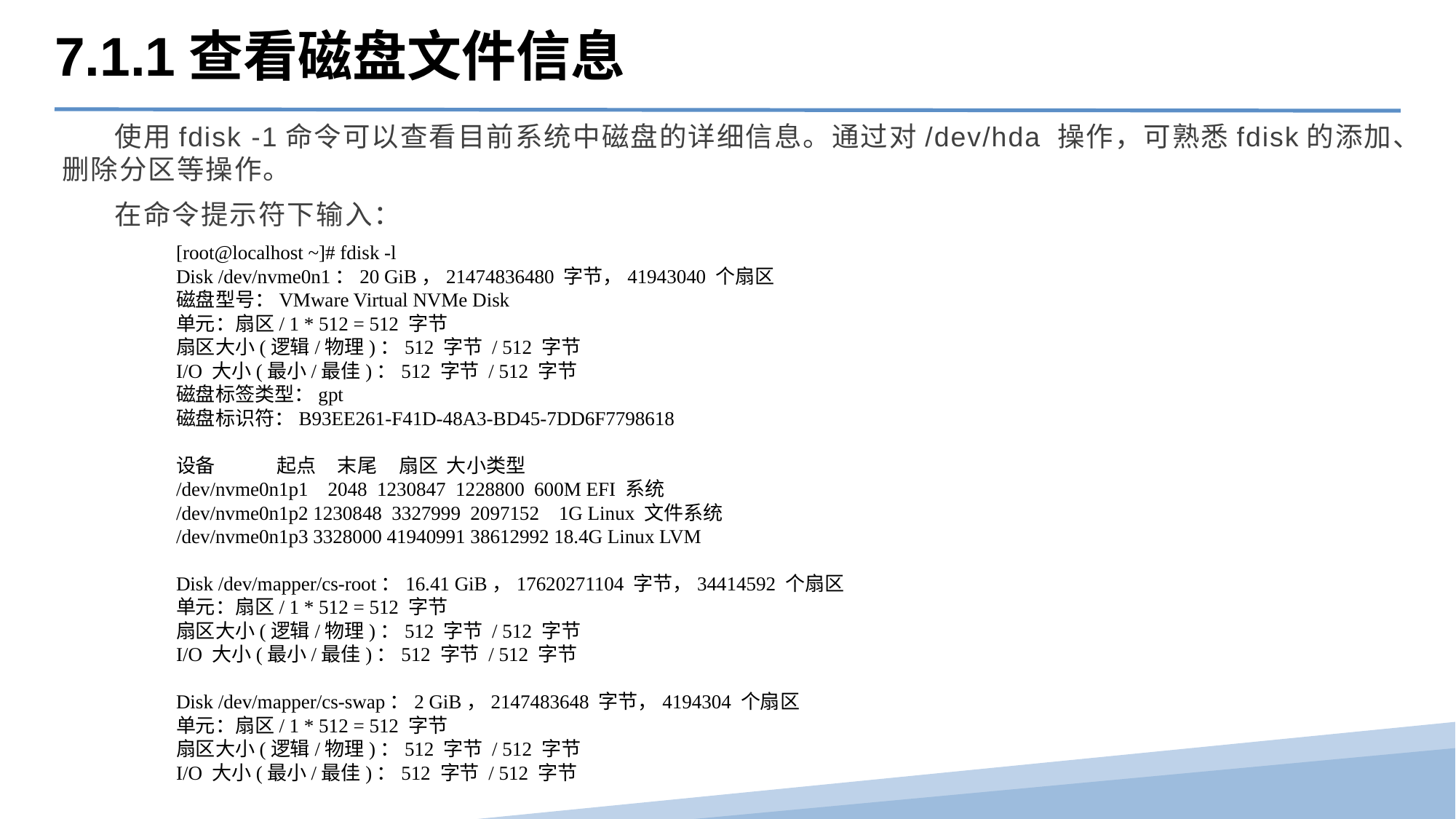

7.1.1查看磁盘文件信息
      使用fdisk -1命令可以查看目前系统中磁盘的详细信息。通过对/dev/hda 操作，可熟悉fdisk的添加、删除分区等操作。
      在命令提示符下输入：
[root@localhost ~]# fdisk -l
Disk /dev/nvme0n1：20 GiB，21474836480 字节，41943040 个扇区
磁盘型号：VMware Virtual NVMe Disk
单元：扇区/ 1 * 512 = 512 字节
扇区大小(逻辑/物理)：512 字节 / 512 字节
I/O 大小(最小/最佳)：512 字节 / 512 字节
磁盘标签类型：gpt
磁盘标识符：B93EE261-F41D-48A3-BD45-7DD6F7798618

设备              起点     末尾     扇区  大小类型
/dev/nvme0n1p1    2048  1230847  1228800  600M EFI 系统
/dev/nvme0n1p2 1230848  3327999  2097152    1G Linux 文件系统
/dev/nvme0n1p3 3328000 41940991 38612992 18.4G Linux LVM

Disk /dev/mapper/cs-root：16.41 GiB，17620271104 字节，34414592 个扇区
单元：扇区/ 1 * 512 = 512 字节
扇区大小(逻辑/物理)：512 字节 / 512 字节
I/O 大小(最小/最佳)：512 字节 / 512 字节

Disk /dev/mapper/cs-swap：2 GiB，2147483648 字节，4194304 个扇区
单元：扇区/ 1 * 512 = 512 字节
扇区大小(逻辑/物理)：512 字节 / 512 字节
I/O 大小(最小/最佳)：512 字节 / 512 字节